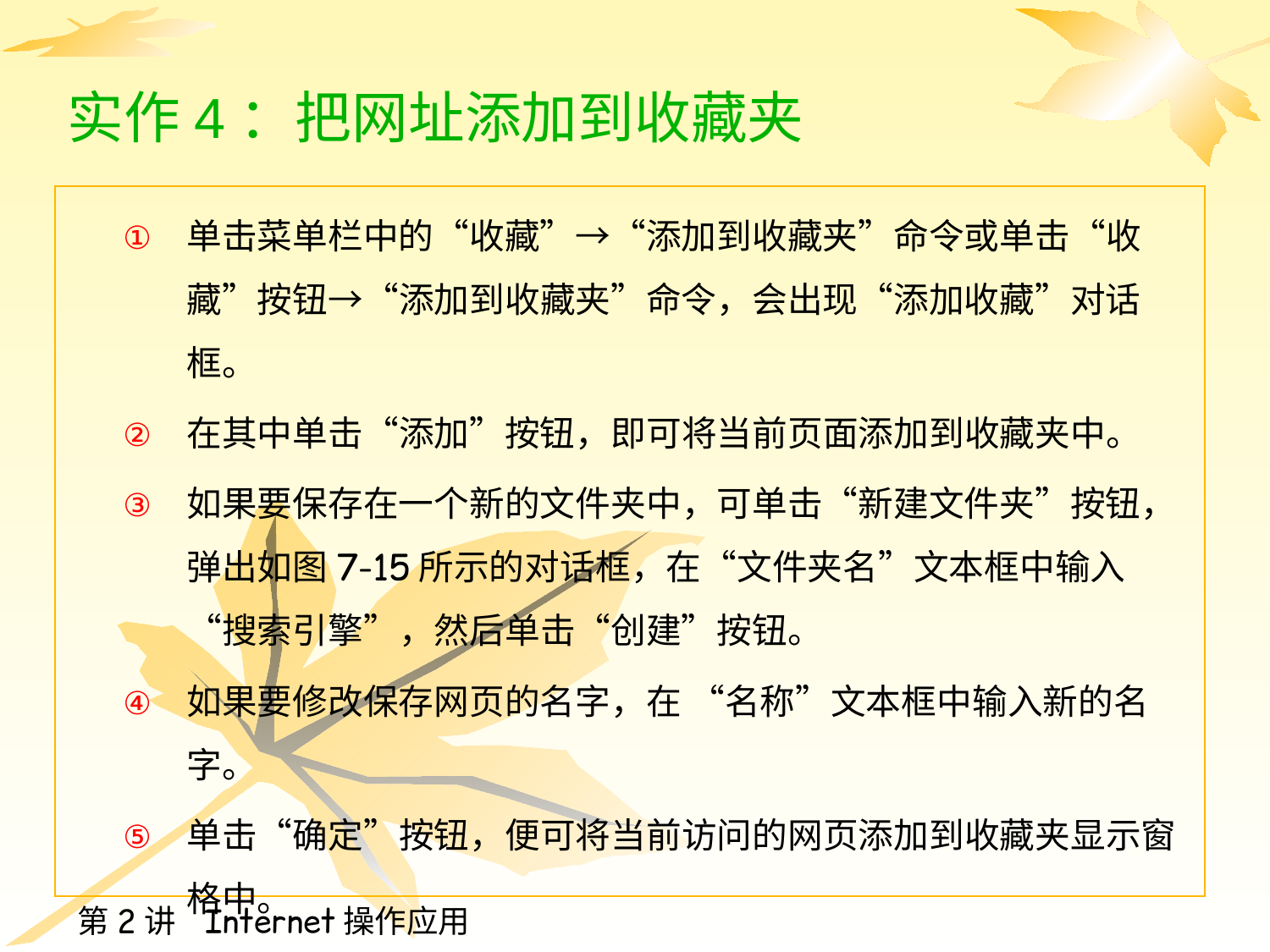

# 实作4：把网址添加到收藏夹
单击菜单栏中的“收藏”→“添加到收藏夹”命令或单击“收藏”按钮→“添加到收藏夹”命令，会出现“添加收藏”对话框。
在其中单击“添加”按钮，即可将当前页面添加到收藏夹中。
如果要保存在一个新的文件夹中，可单击“新建文件夹”按钮，弹出如图7-15所示的对话框，在“文件夹名”文本框中输入“搜索引擎”，然后单击“创建”按钮。
如果要修改保存网页的名字，在 “名称”文本框中输入新的名字。
单击“确定”按钮，便可将当前访问的网页添加到收藏夹显示窗格中。